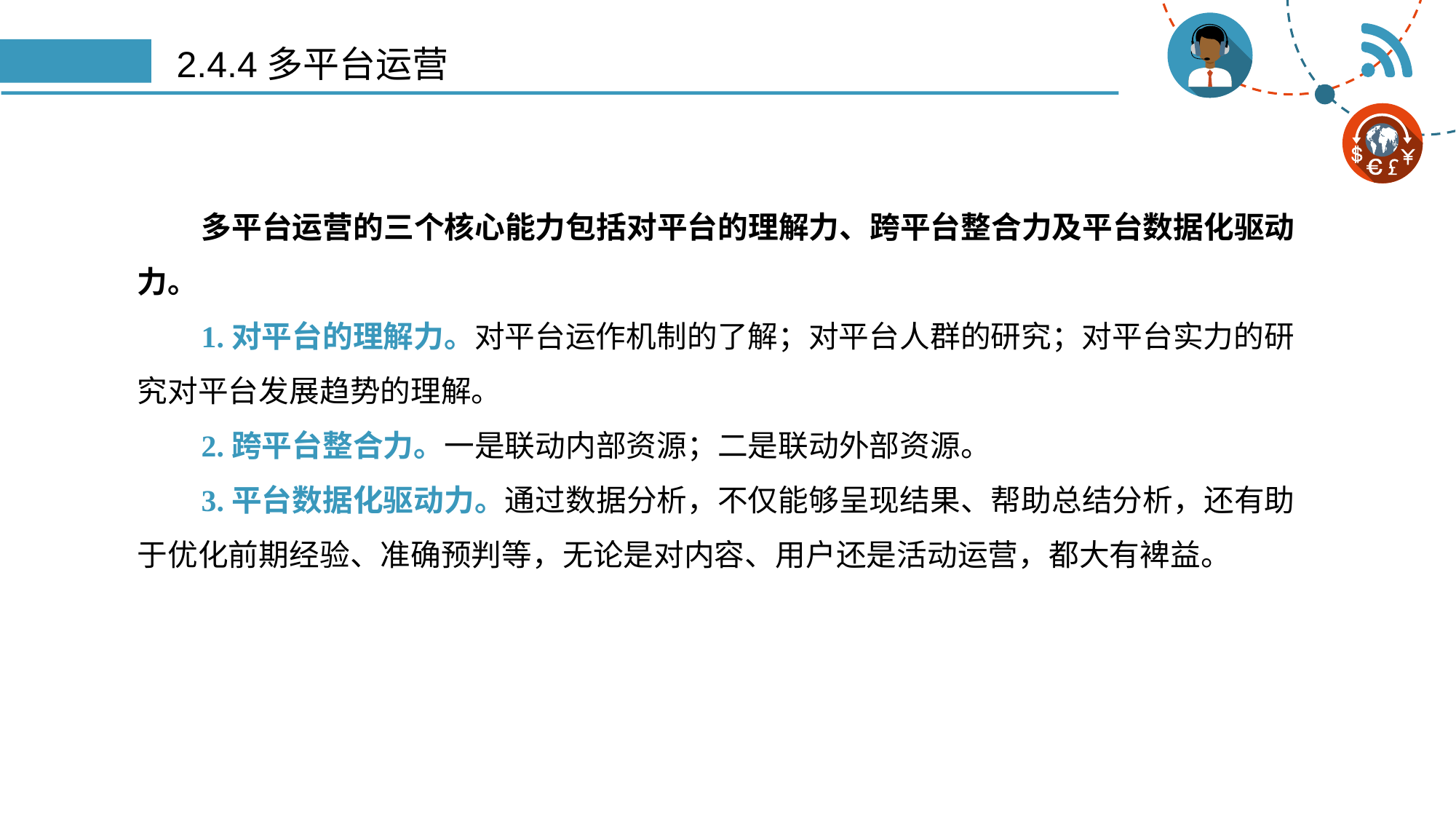

# 2.4.4多平台运营
多平台运营的三个核心能力包括对平台的理解力、跨平台整合力及平台数据化驱动力。
1.对平台的理解力。对平台运作机制的了解；对平台人群的研究；对平台实力的研究对平台发展趋势的理解。
2.跨平台整合力。一是联动内部资源；二是联动外部资源。
3.平台数据化驱动力。通过数据分析，不仅能够呈现结果、帮助总结分析，还有助于优化前期经验、准确预判等，无论是对内容、用户还是活动运营，都大有裨益。